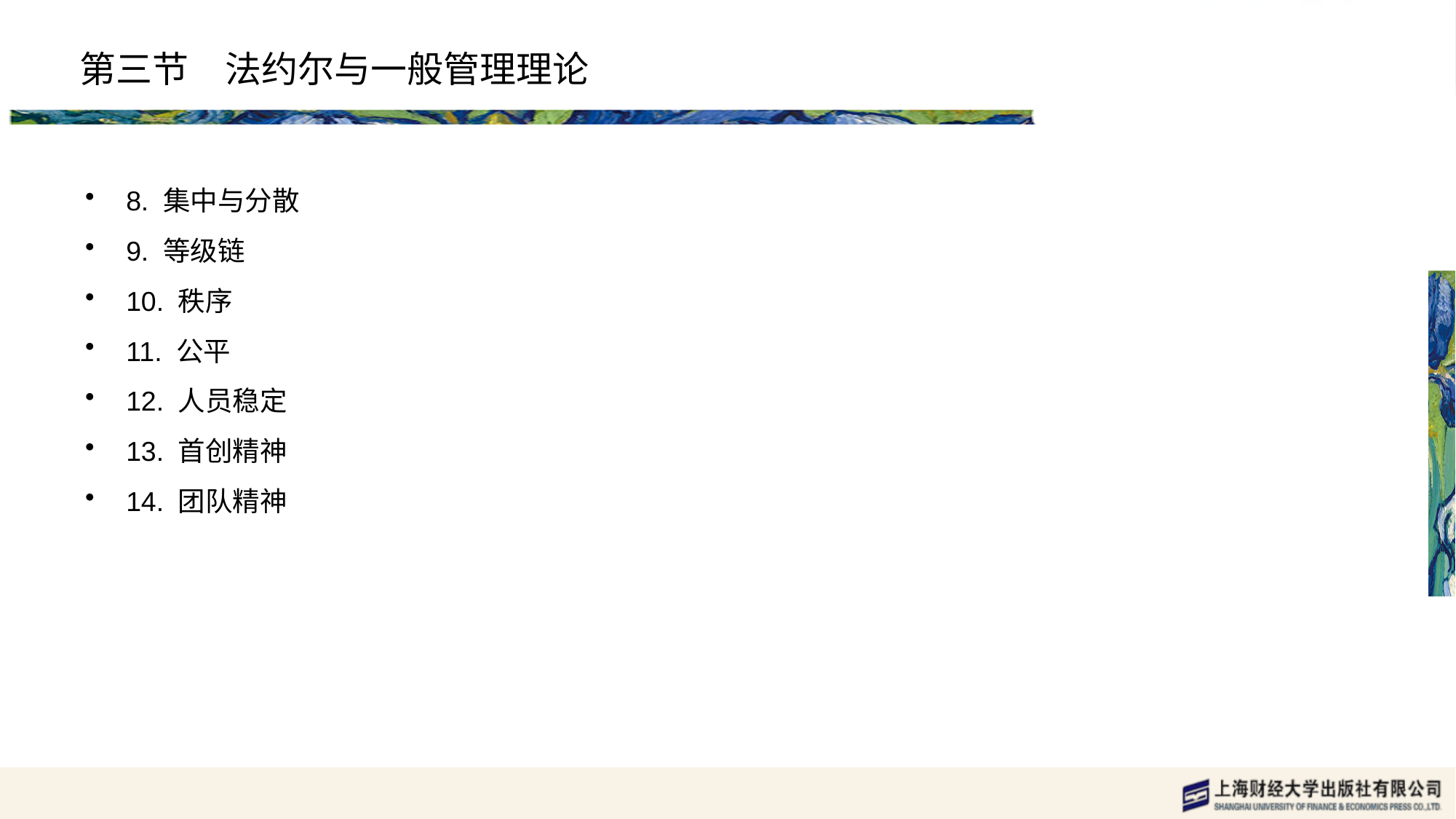

# 第三节　法约尔与一般管理理论
8. 集中与分散
9. 等级链
10. 秩序
11. 公平
12. 人员稳定
13. 首创精神
14. 团队精神